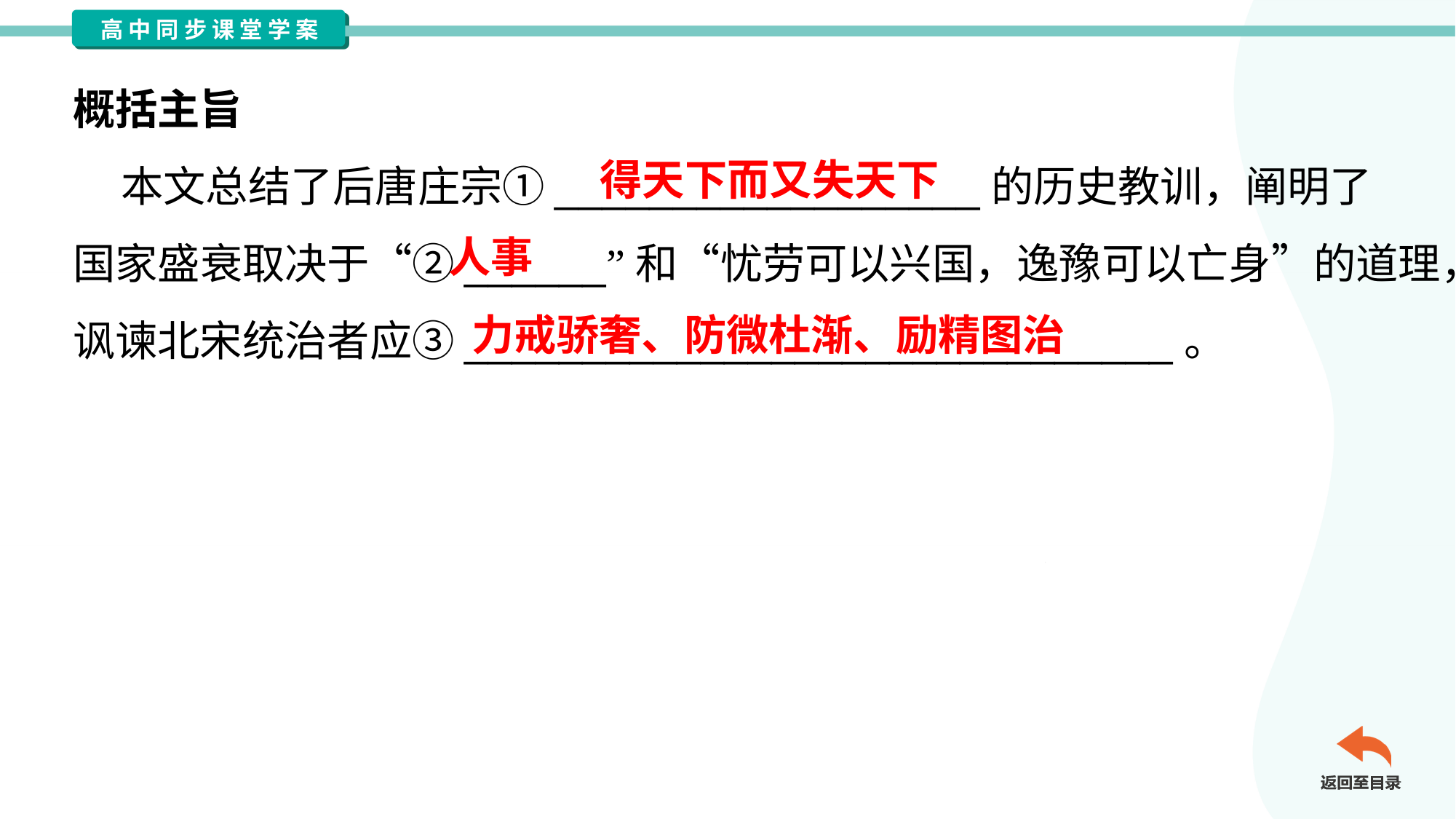

概括主旨
    本文总结了后唐庄宗①__________________的历史教训，阐明了
国家盛衰取决于“②______”和“忧劳可以兴国，逸豫可以亡身”的道理，
讽谏北宋统治者应③______________________________。
得天下而又失天下
人事
力戒骄奢、防微杜渐、励精图治